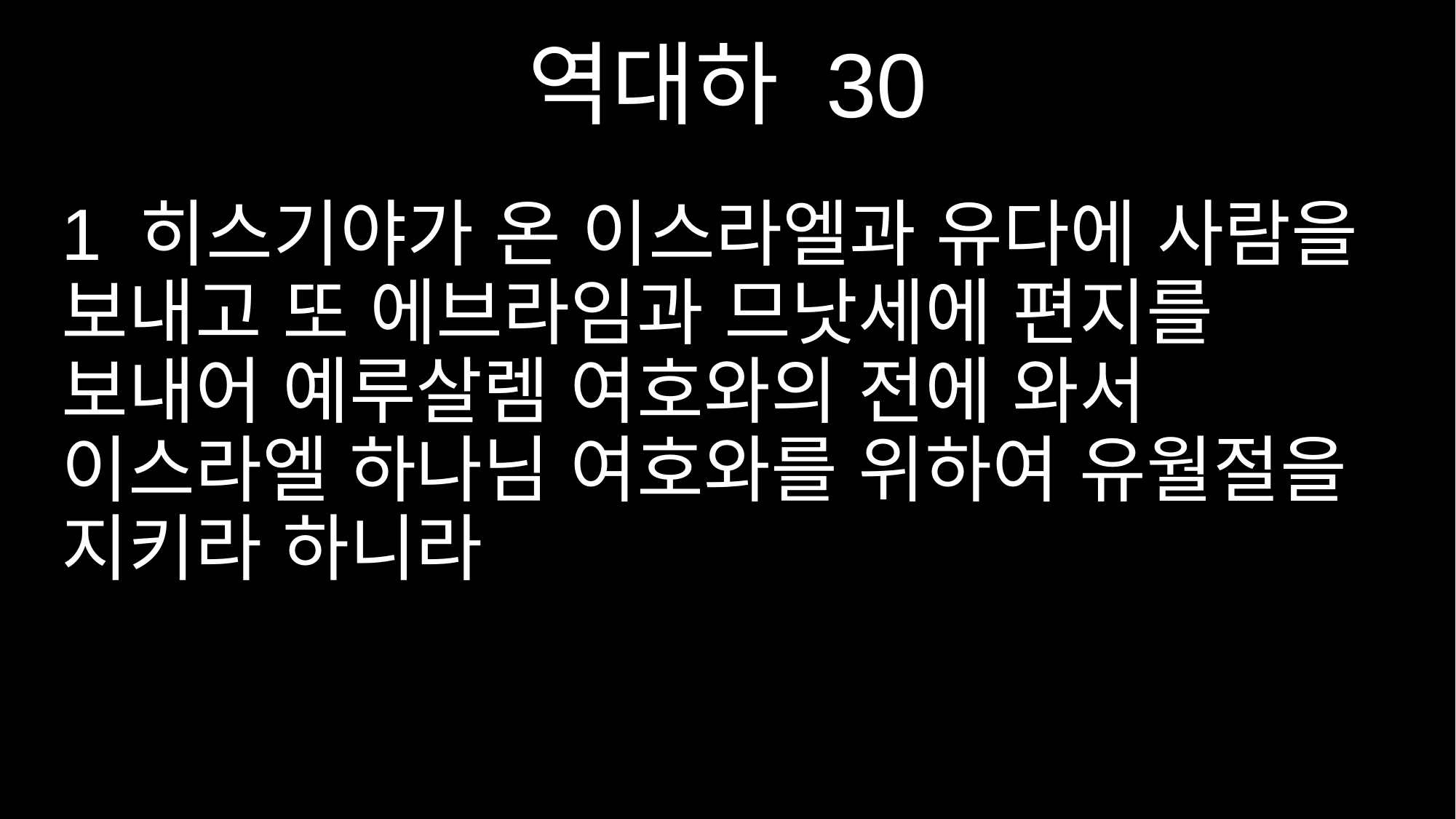

역대하 30
1 히스기야가 온 이스라엘과 유다에 사람을 보내고 또 에브라임과 므낫세에 편지를 보내어 예루살렘 여호와의 전에 와서 이스라엘 하나님 여호와를 위하여 유월절을 지키라 하니라